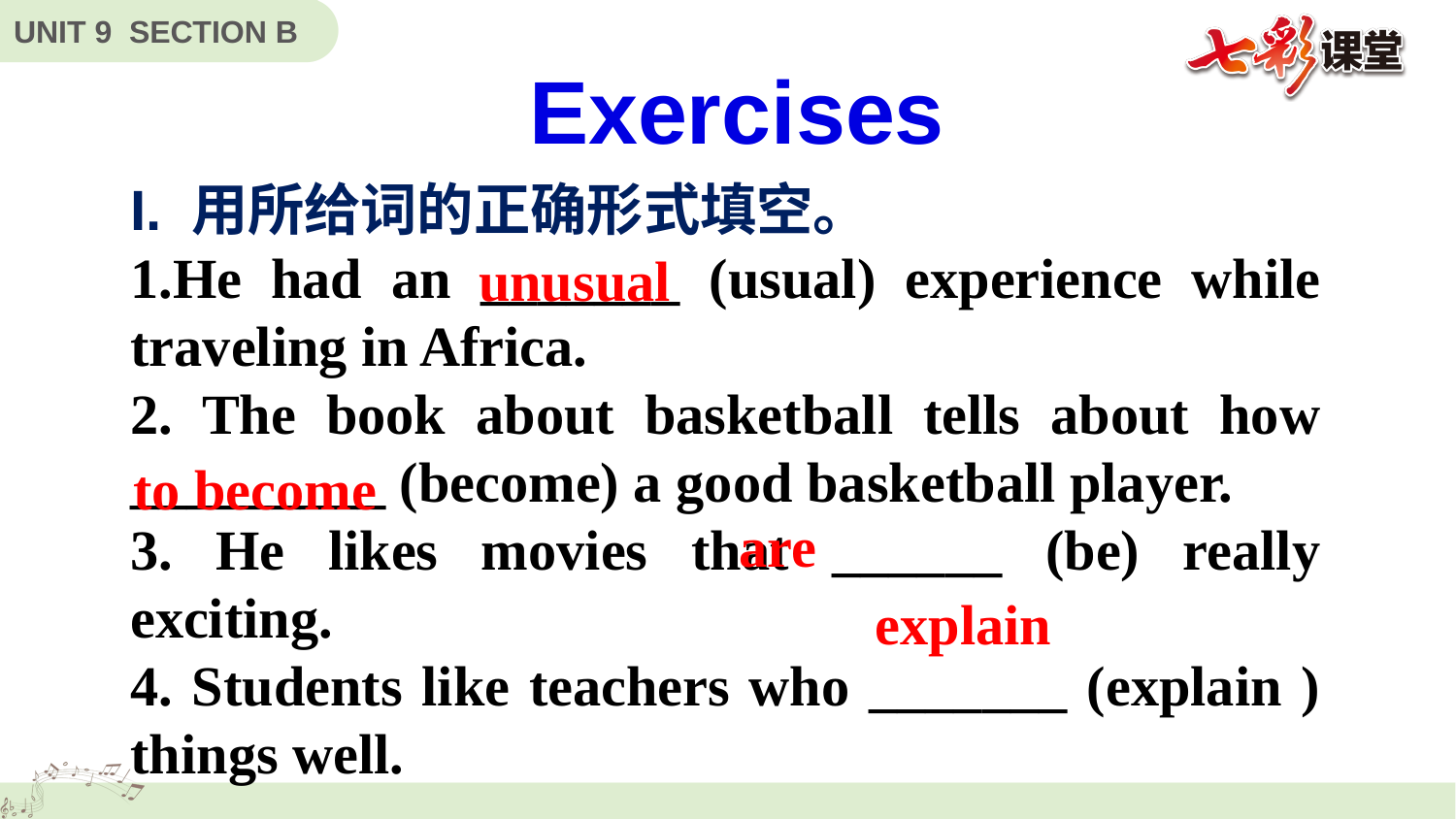

Exercises
I. 用所给词的正确形式填空。
1.He had an _______ (usual) experience while traveling in Africa.
2. The book about basketball tells about how _________ (become) a good basketball player.
3. He likes movies that ______ (be) really exciting.
4. Students like teachers who _______ (explain ) things well.
unusual
to become
are
explain